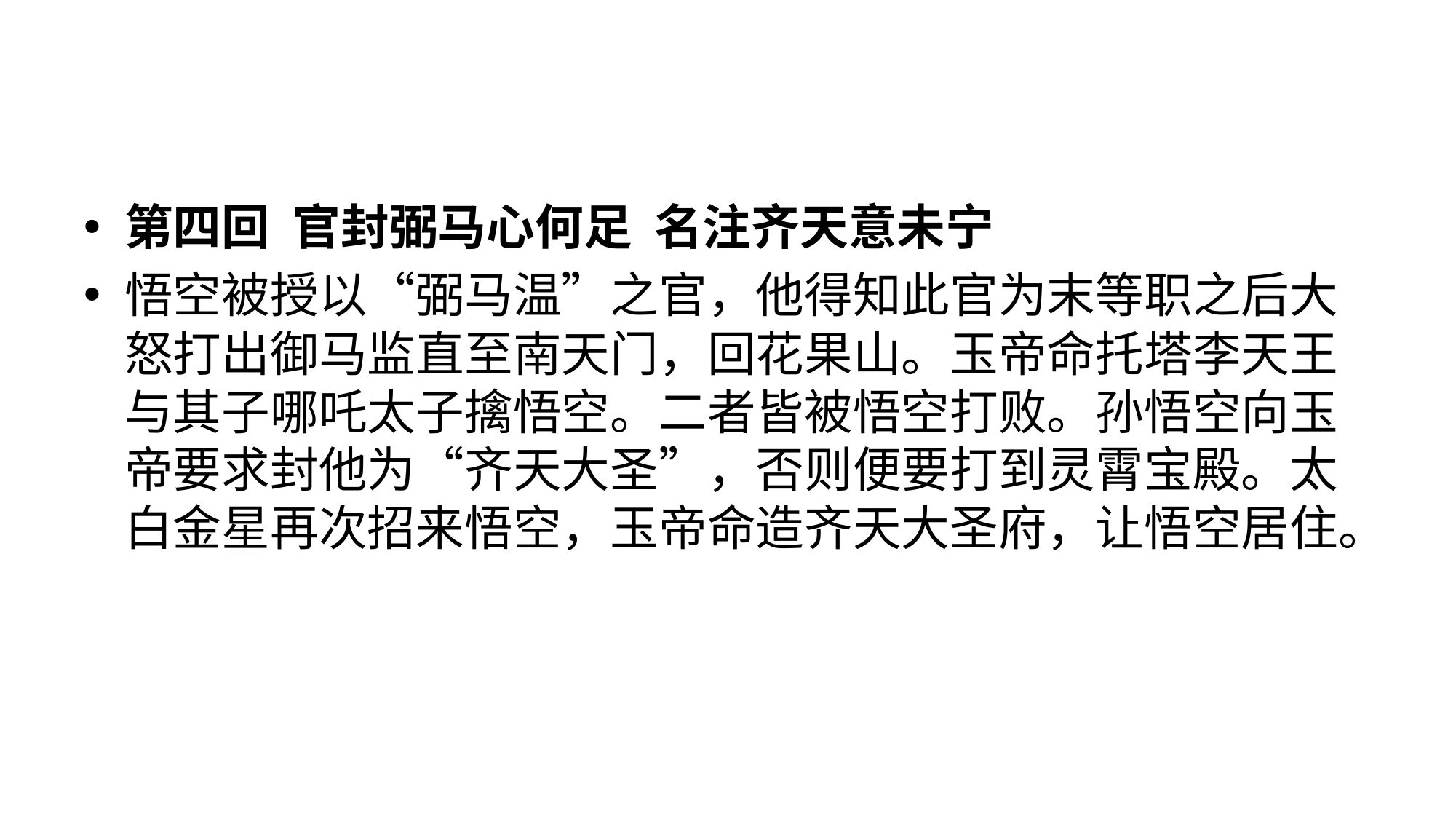

#
第四回  官封弼马心何足  名注齐天意未宁
悟空被授以“弼马温”之官，他得知此官为末等职之后大怒打出御马监直至南天门，回花果山。玉帝命托塔李天王与其子哪吒太子擒悟空。二者皆被悟空打败。孙悟空向玉帝要求封他为“齐天大圣”，否则便要打到灵霄宝殿。太白金星再次招来悟空，玉帝命造齐天大圣府，让悟空居住。